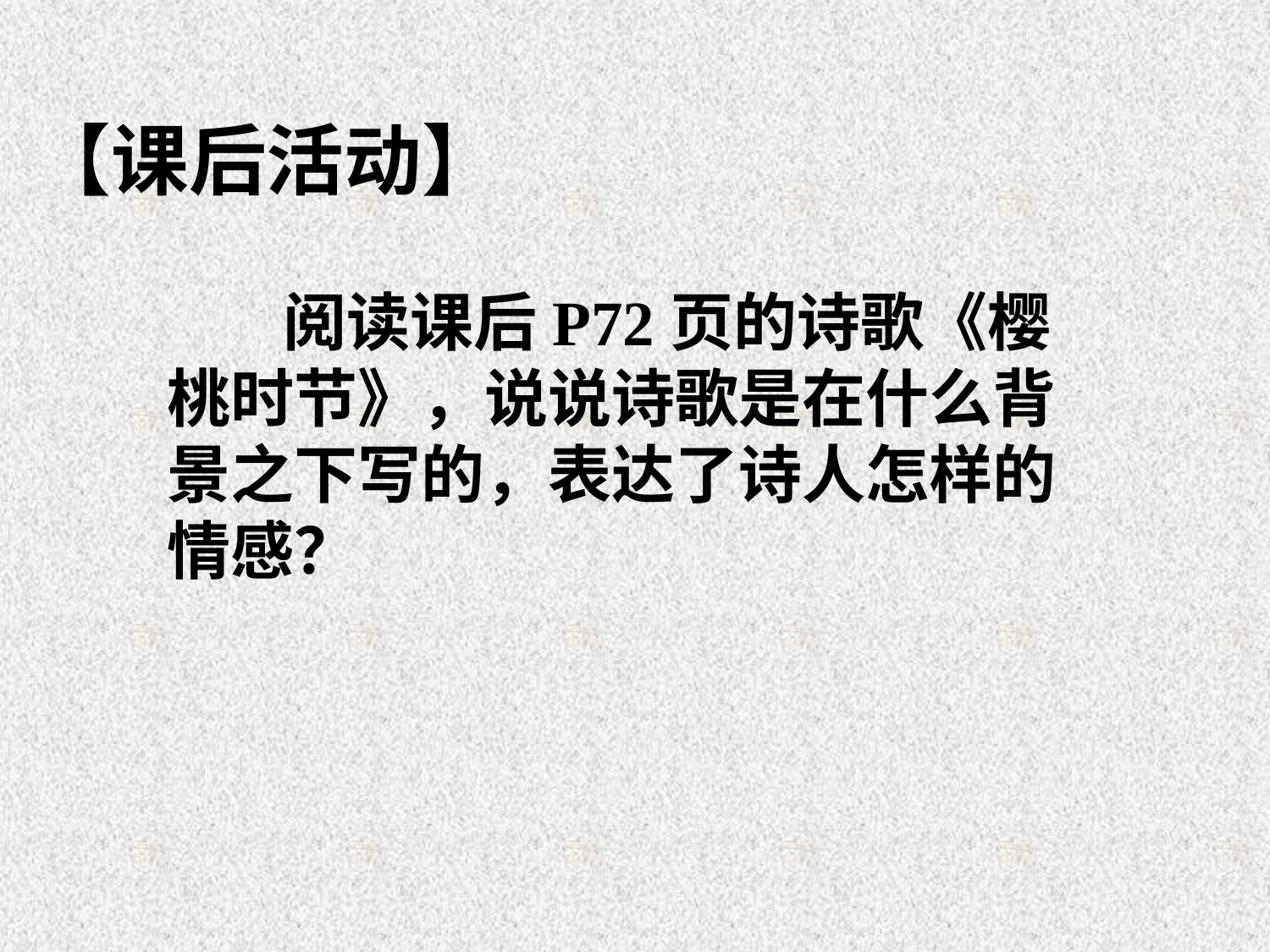

【课后活动】
       阅读课后P72页的诗歌《樱桃时节》，说说诗歌是在什么背景之下写的，表达了诗人怎样的情感？